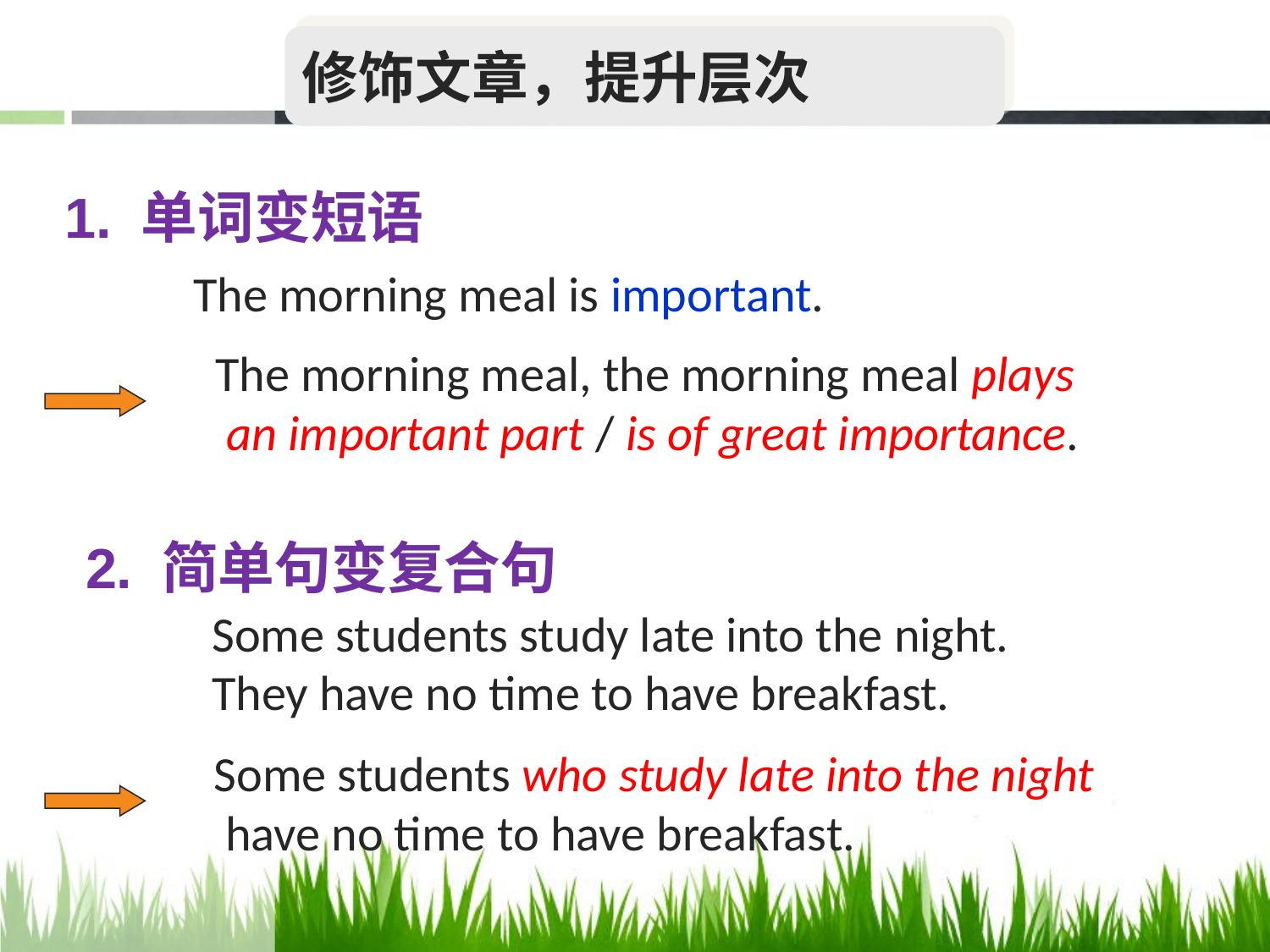

修饰文章，提升层次
1. 单词变短语
The morning meal is important.
The morning meal, the morning meal plays
 an important part / is of great importance.

2. 简单句变复合句
Some students study late into the night.
They have no time to have breakfast.
Some students who study late into the night
 have no time to have breakfast.